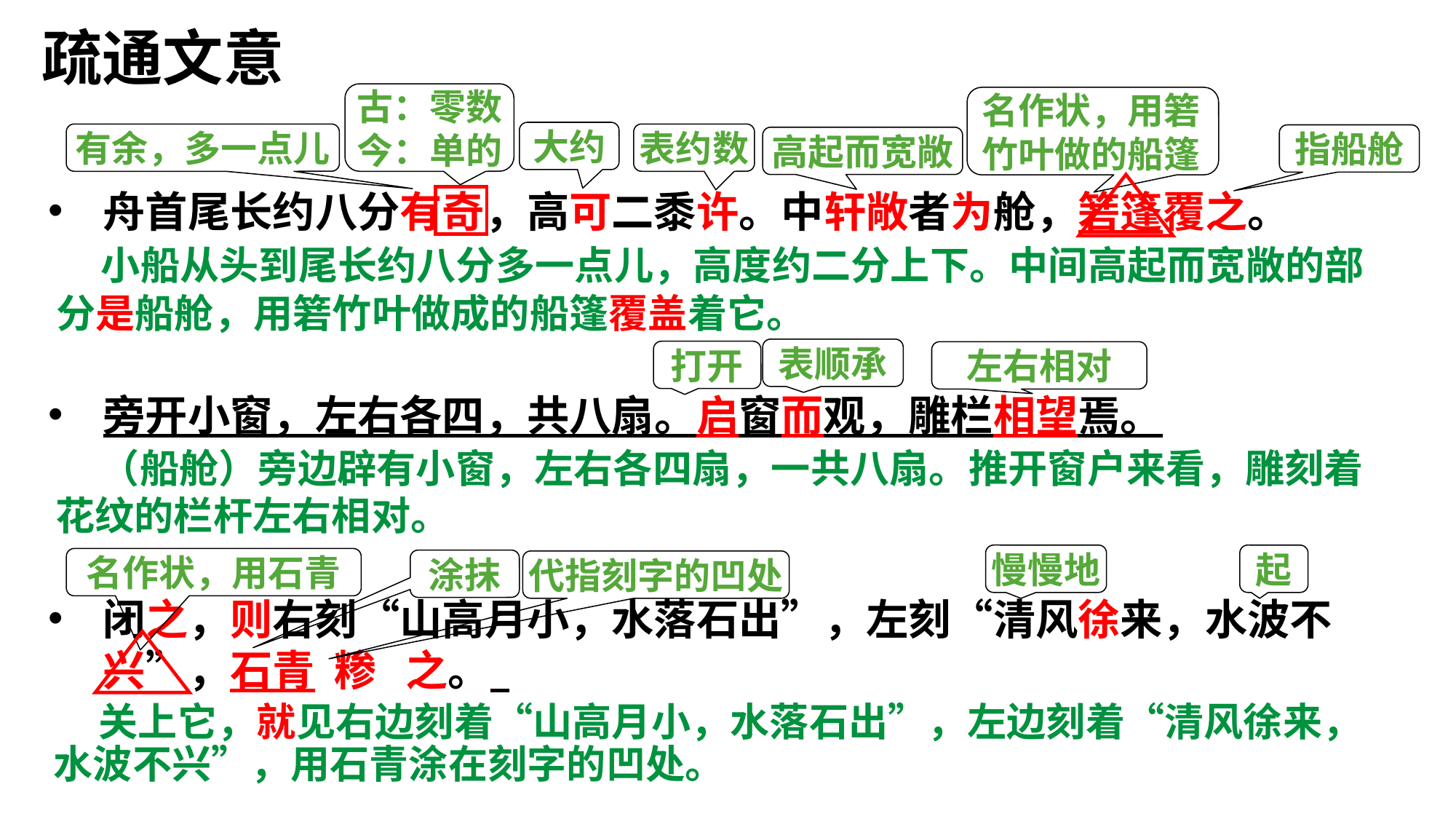

疏通文意
古：零数
今：单的
名作状，用箬
竹叶做的船篷
大约
有余，多一点儿
表约数
指船舱
高起而宽敞

舟首尾长约八分有奇，高可二黍许。中轩敞者为舱，箬篷覆之。

旁开小窗，左右各四，共八扇。启窗而观，雕栏相望焉。

闭之，则右刻“山高月小，水落石出”，左刻“清风徐来，水波不兴”，石青  糁   之。

    小船从头到尾长约八分多一点儿，高度约二分上下。中间高起而宽敞的部分是船舱，用箬竹叶做成的船篷覆盖着它。
表顺承
打开
左右相对
    （船舱）旁边辟有小窗，左右各四扇，一共八扇。推开窗户来看，雕刻着花纹的栏杆左右相对。
慢慢地
起
名作状，用石青
涂抹
代指刻字的凹处

    关上它，就见右边刻着“山高月小，水落石出”，左边刻着“清风徐来，水波不兴”，用石青涂在刻字的凹处。